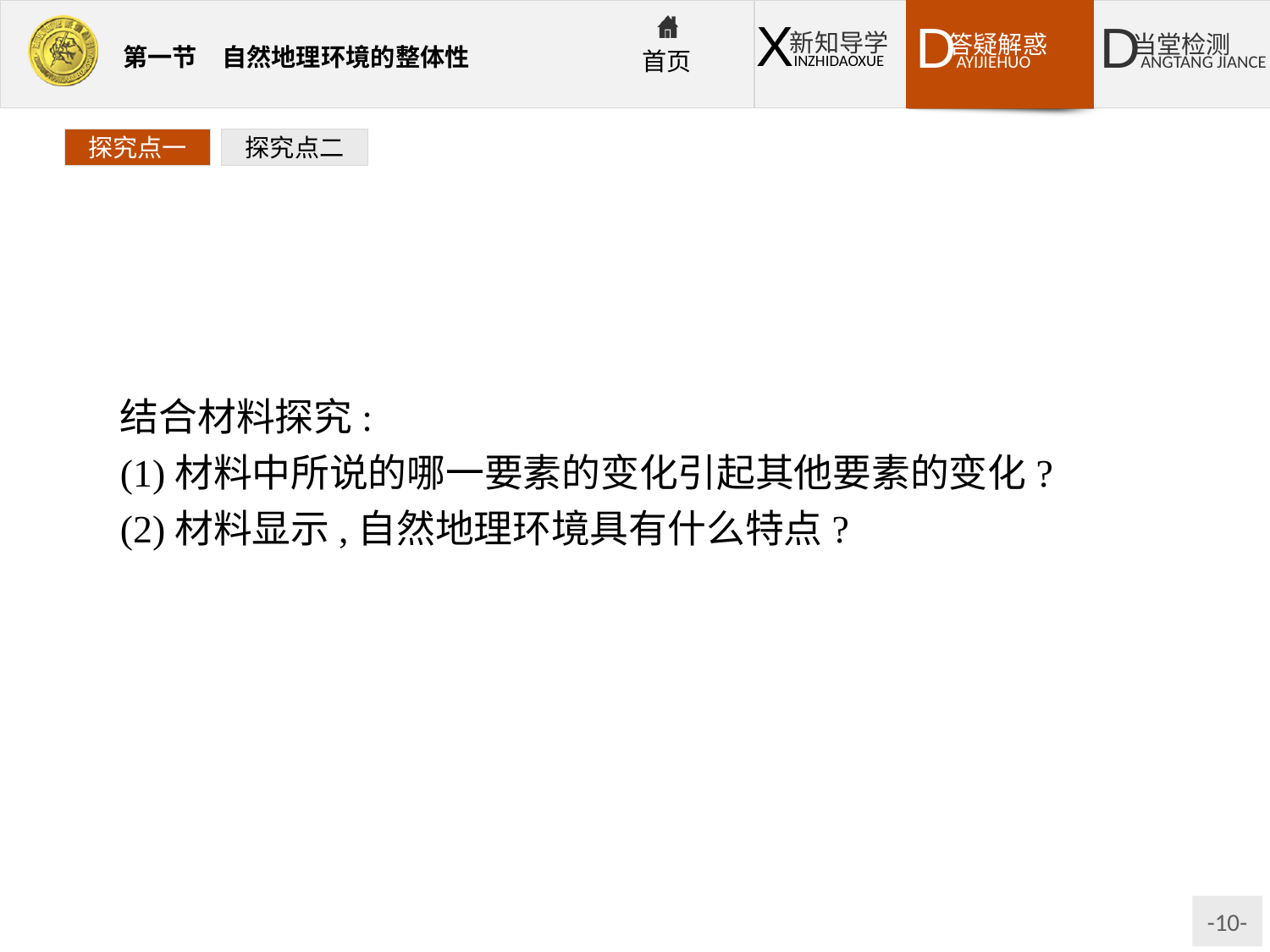

探究点一
探究点二
结合材料探究:
(1)材料中所说的哪一要素的变化引起其他要素的变化?
(2)材料显示,自然地理环境具有什么特点?
提示:(1)水文。(2)整体性。